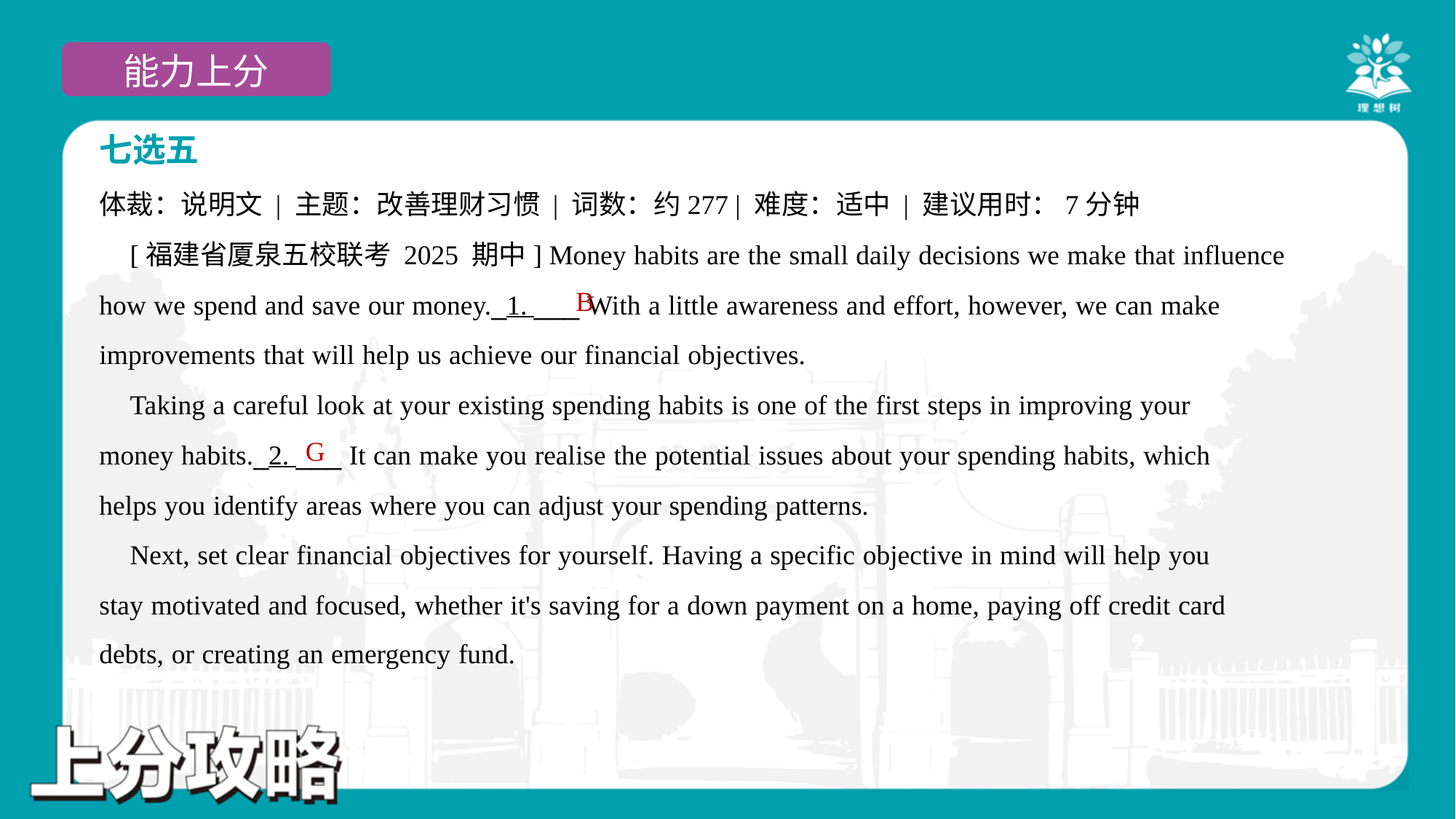

七选五
体裁：说明文 | 主题：改善理财习惯 | 词数：约277 | 难度：适中 | 建议用时：7分钟
    [福建省厦泉五校联考 2025 期中] Money habits are the small daily decisions we make that influence
how we spend and save our money._1. ___ With a little awareness and effort, however, we can make
improvements that will help us achieve our financial objectives.
    Taking a careful look at your existing spending habits is one of the first steps in improving your
money habits._2. ___ It can make you realise the potential issues about your spending habits, which
helps you identify areas where you can adjust your spending patterns.
    Next, set clear financial objectives for yourself. Having a specific objective in mind will help you
stay motivated and focused, whether it's saving for a down payment on a home, paying off credit card
debts, or creating an emergency fund.#4
B
G